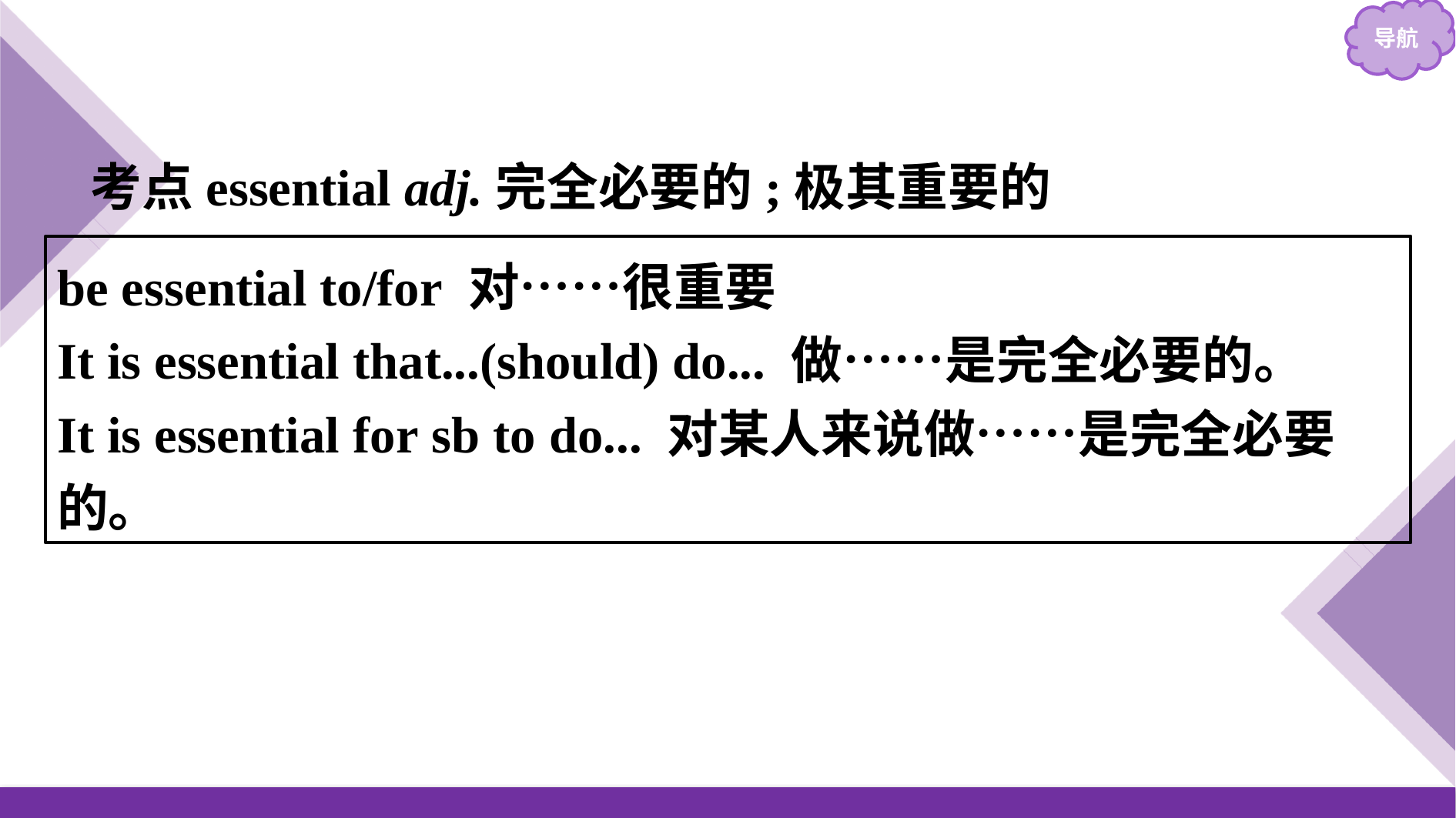

考点essential adj.完全必要的;极其重要的
be essential to/for 对……很重要
It is essential that...(should) do... 做……是完全必要的。
It is essential for sb to do... 对某人来说做……是完全必要的。